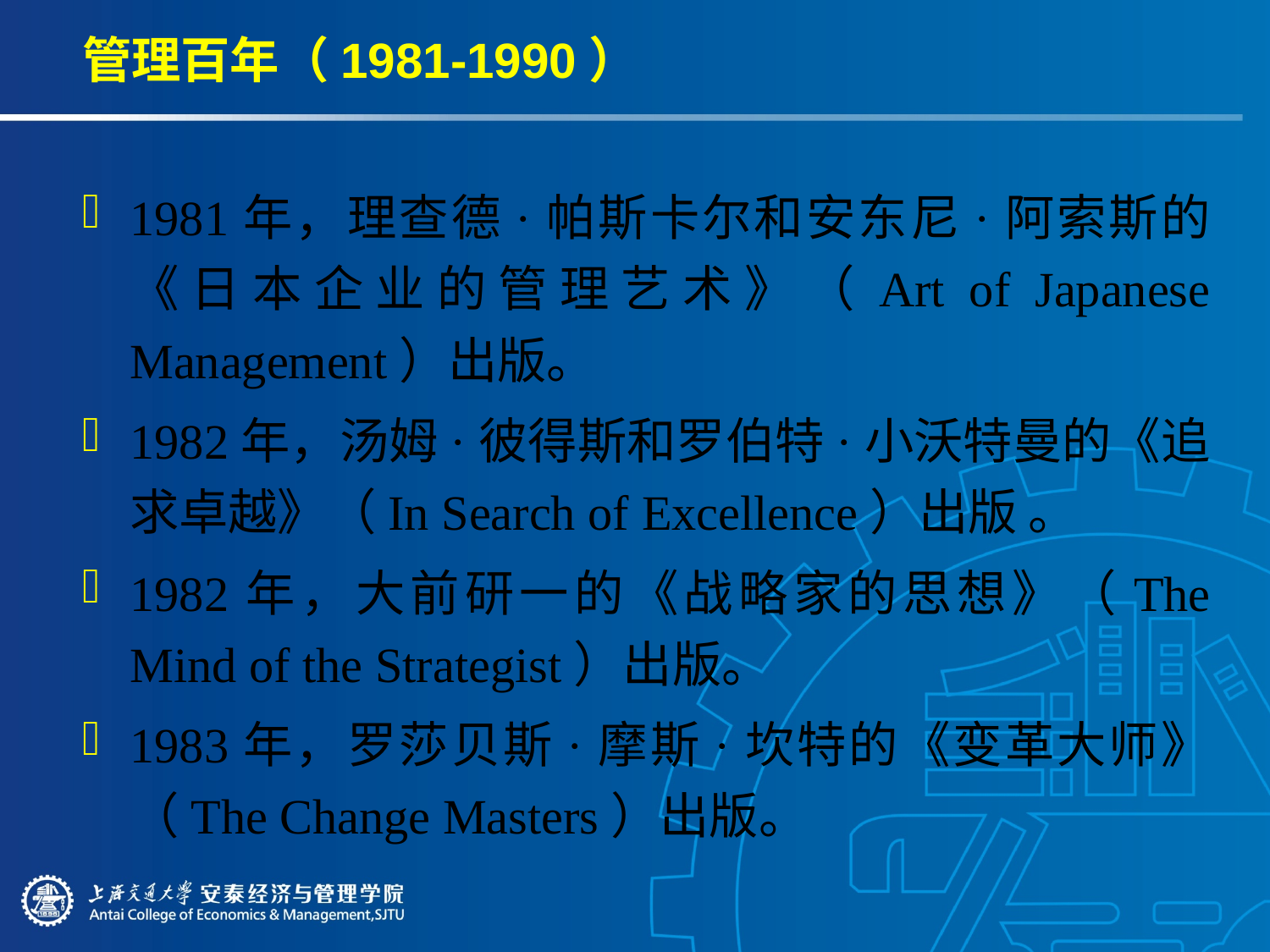

# 管理百年（1981-1990）
1981年，理查德·帕斯卡尔和安东尼·阿索斯的《日本企业的管理艺术》（Art of Japanese Management）出版。
1982年，汤姆·彼得斯和罗伯特·小沃特曼的《追求卓越》（In Search of Excellence）出版 。
1982年，大前研一的《战略家的思想》（The Mind of the Strategist）出版。
1983年，罗莎贝斯·摩斯·坎特的《变革大师》（The Change Masters）出版。